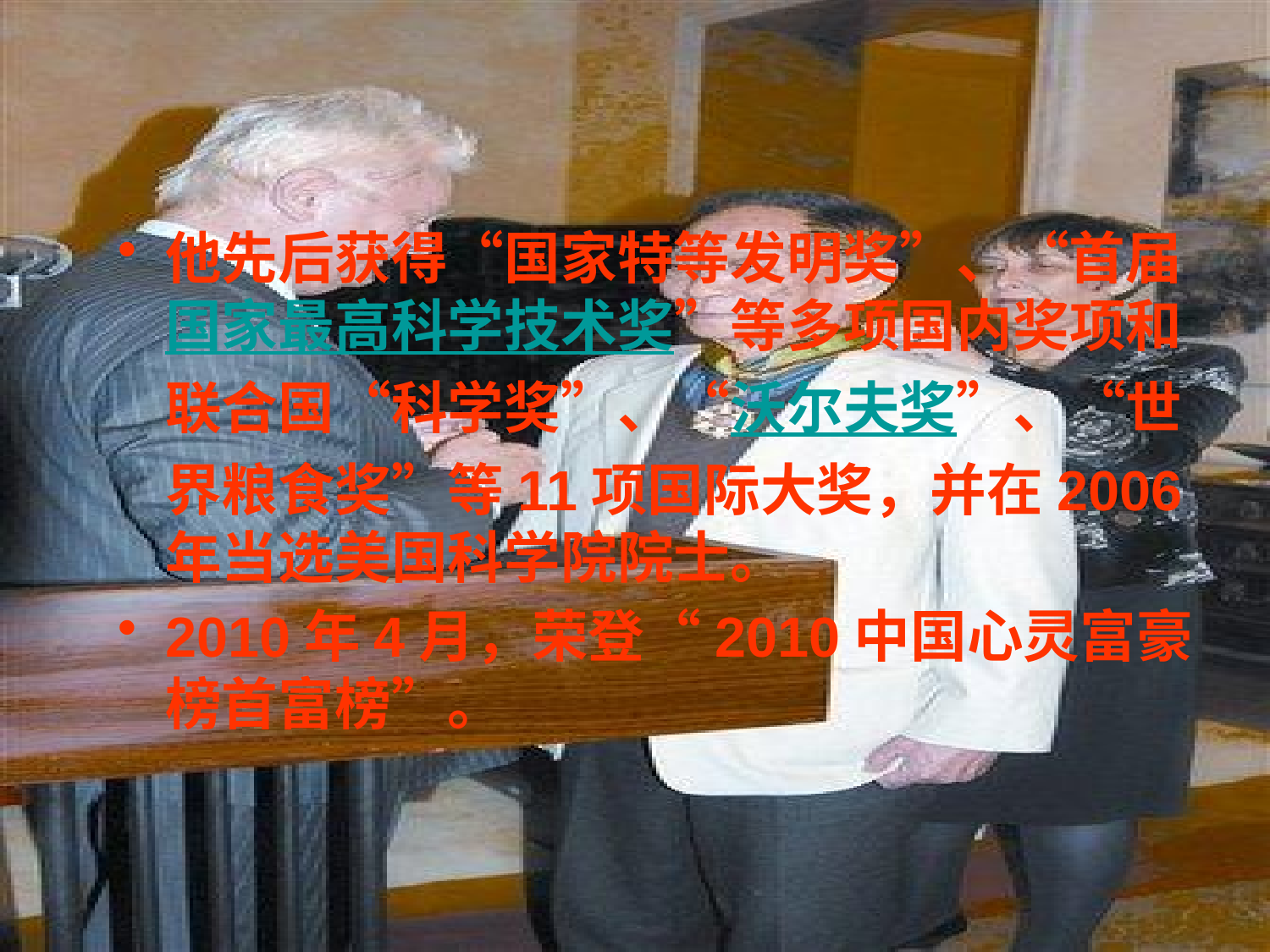

他先后获得“国家特等发明奖”、“首届国家最高科学技术奖”等多项国内奖项和联合国“科学奖”、“沃尔夫奖”、“世界粮食奖”等11项国际大奖，并在2006年当选美国科学院院士。
2010年4月，荣登“2010中国心灵富豪榜首富榜”。